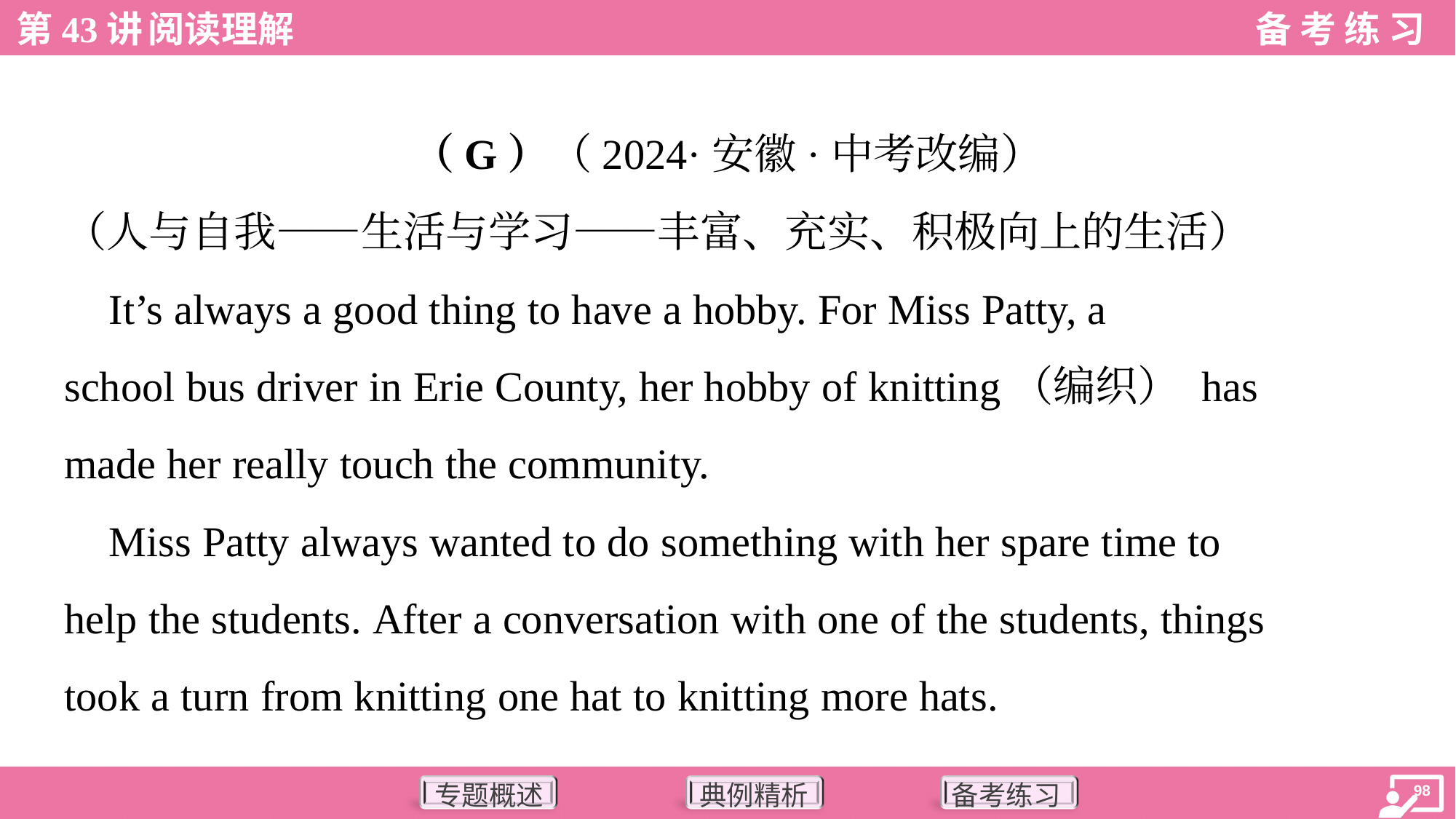

（G）（2024·安徽·中考改编）
（人与自我——生活与学习——丰富、充实、积极向上的生活）
    It’s always a good thing to have a hobby. For Miss Patty, a
school bus driver in Erie County, her hobby of knitting（编织） has
made her really touch the community.
    Miss Patty always wanted to do something with her spare time to
help the students. After a conversation with one of the students, things
took a turn from knitting one hat to knitting more hats.